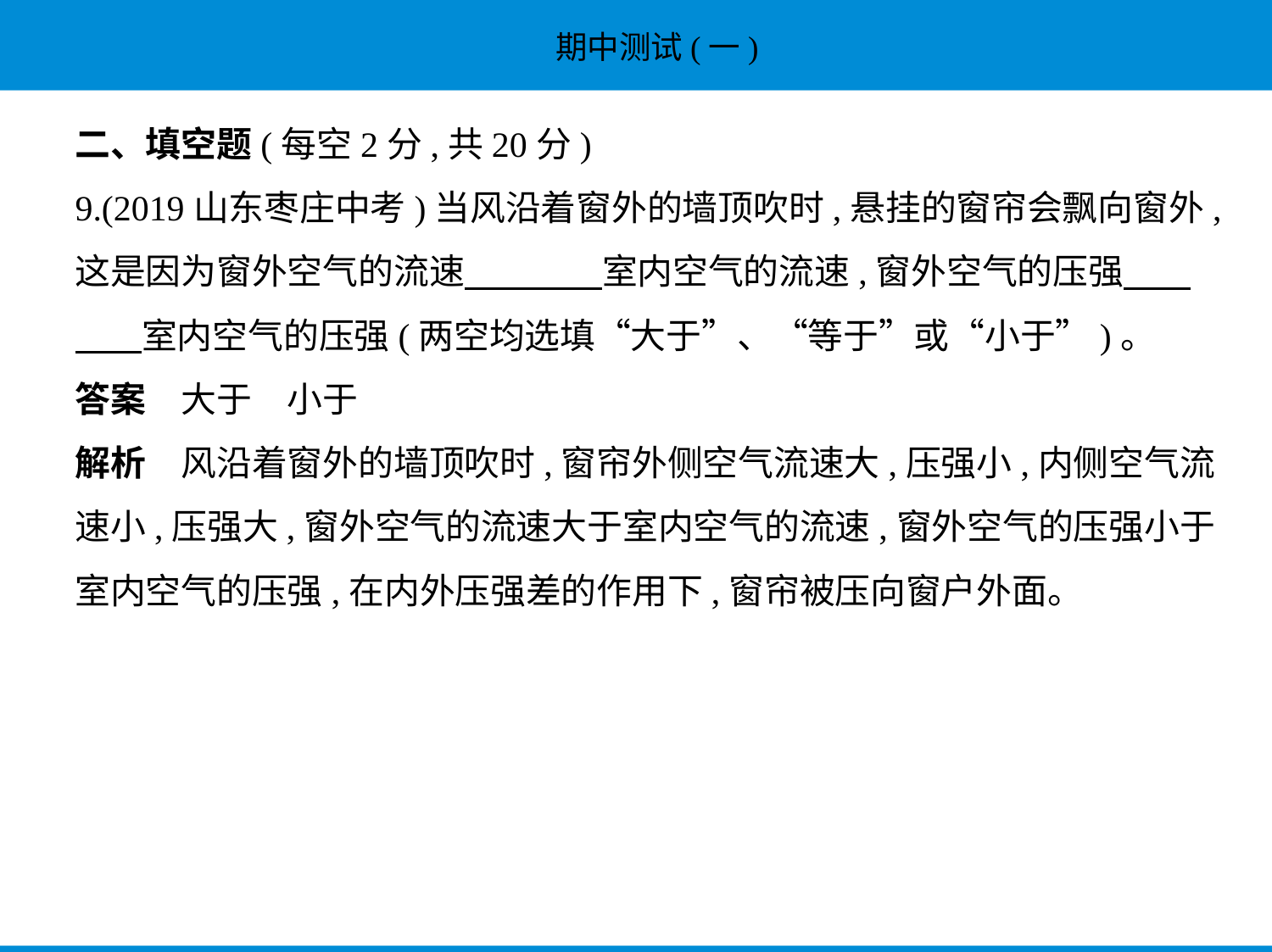

二、填空题(每空2分,共20分)
9.(2019山东枣庄中考)当风沿着窗外的墙顶吹时,悬挂的窗帘会飘向窗外,
这是因为窗外空气的流速　　　    室内空气的流速,窗外空气的压强　    
　    室内空气的压强(两空均选填“大于”、“等于”或“小于”)。
答案　大于　小于
解析　风沿着窗外的墙顶吹时,窗帘外侧空气流速大,压强小,内侧空气流
速小,压强大,窗外空气的流速大于室内空气的流速,窗外空气的压强小于
室内空气的压强,在内外压强差的作用下,窗帘被压向窗户外面。